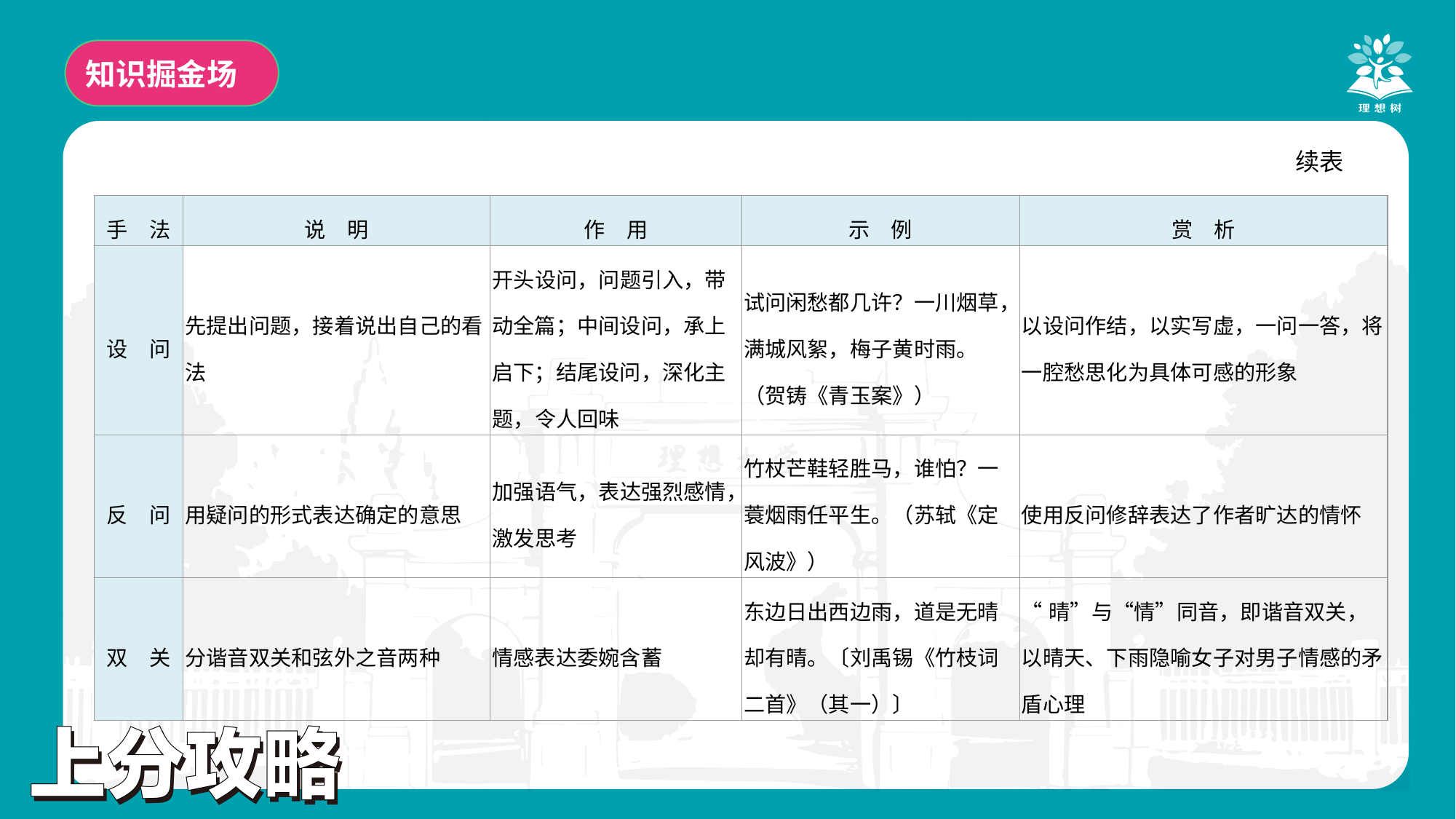

知识掘金场
续表
| 手　法 | 说　明 | 作　用 | 示　例 | 赏　析 |
| --- | --- | --- | --- | --- |
| 设　问 | 先提出问题，接着说出自己的看法 | 开头设问，问题引入，带动全篇；中间设问，承上启下；结尾设问，深化主题，令人回味 | 试问闲愁都几许？一川烟草，满城风絮，梅子黄时雨。（贺铸《青玉案》） | 以设问作结，以实写虚，一问一答，将一腔愁思化为具体可感的形象 |
| 反　问 | 用疑问的形式表达确定的意思 | 加强语气，表达强烈感情，激发思考 | 竹杖芒鞋轻胜马，谁怕？一蓑烟雨任平生。（苏轼《定风波》） | 使用反问修辞表达了作者旷达的情怀 |
| 双　关 | 分谐音双关和弦外之音两种 | 情感表达委婉含蓄 | 东边日出西边雨，道是无晴却有晴。〔刘禹锡《竹枝词二首》（其一）〕 | “晴”与“情”同音，即谐音双关，以晴天、下雨隐喻女子对男子情感的矛盾心理 |